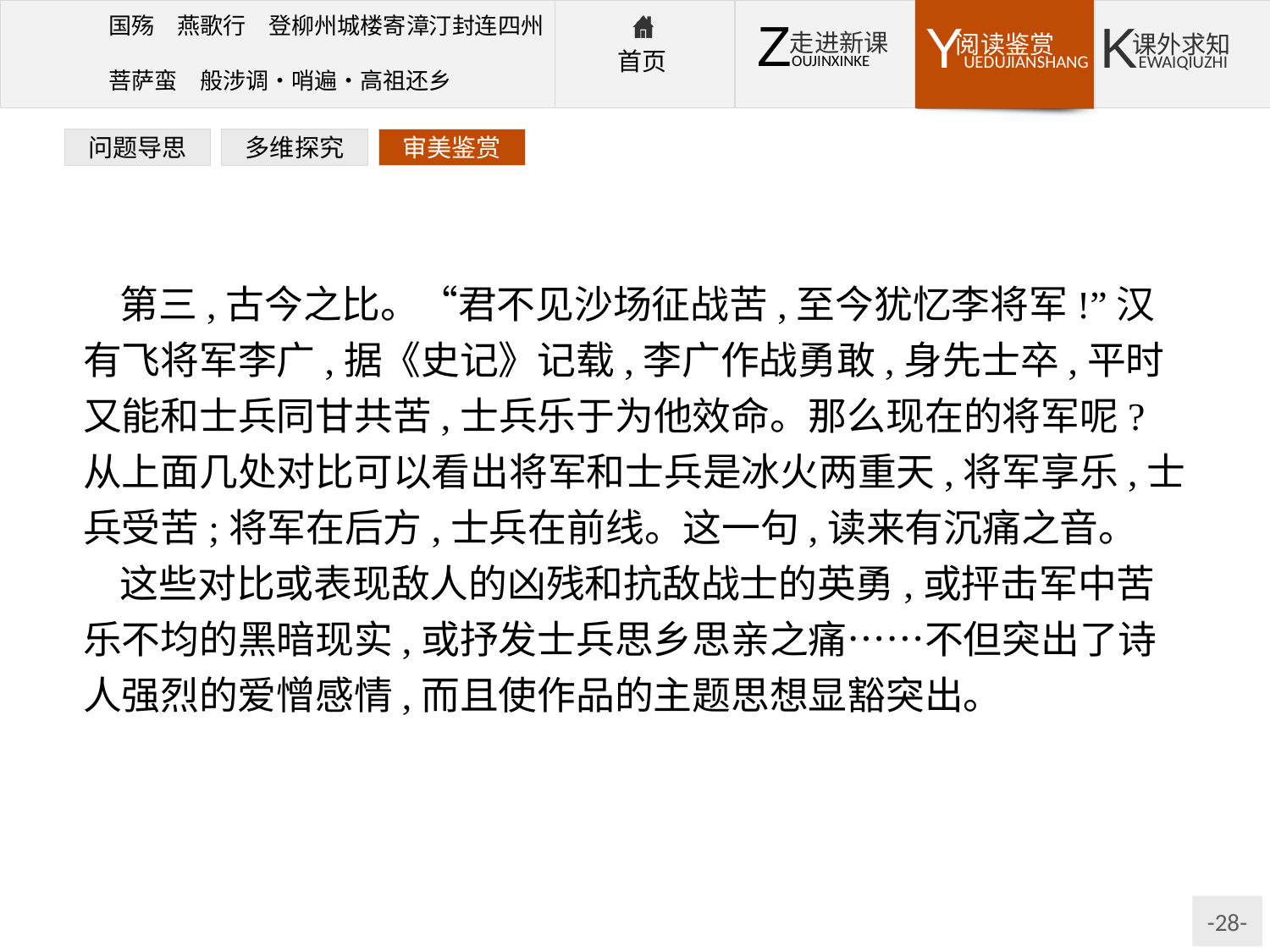

问题导思
多维探究
审美鉴赏
第三,古今之比。“君不见沙场征战苦,至今犹忆李将军!”汉有飞将军李广,据《史记》记载,李广作战勇敢,身先士卒,平时又能和士兵同甘共苦,士兵乐于为他效命。那么现在的将军呢?从上面几处对比可以看出将军和士兵是冰火两重天,将军享乐,士兵受苦;将军在后方,士兵在前线。这一句,读来有沉痛之音。
这些对比或表现敌人的凶残和抗敌战士的英勇,或抨击军中苦乐不均的黑暗现实,或抒发士兵思乡思亲之痛……不但突出了诗人强烈的爱憎感情,而且使作品的主题思想显豁突出。